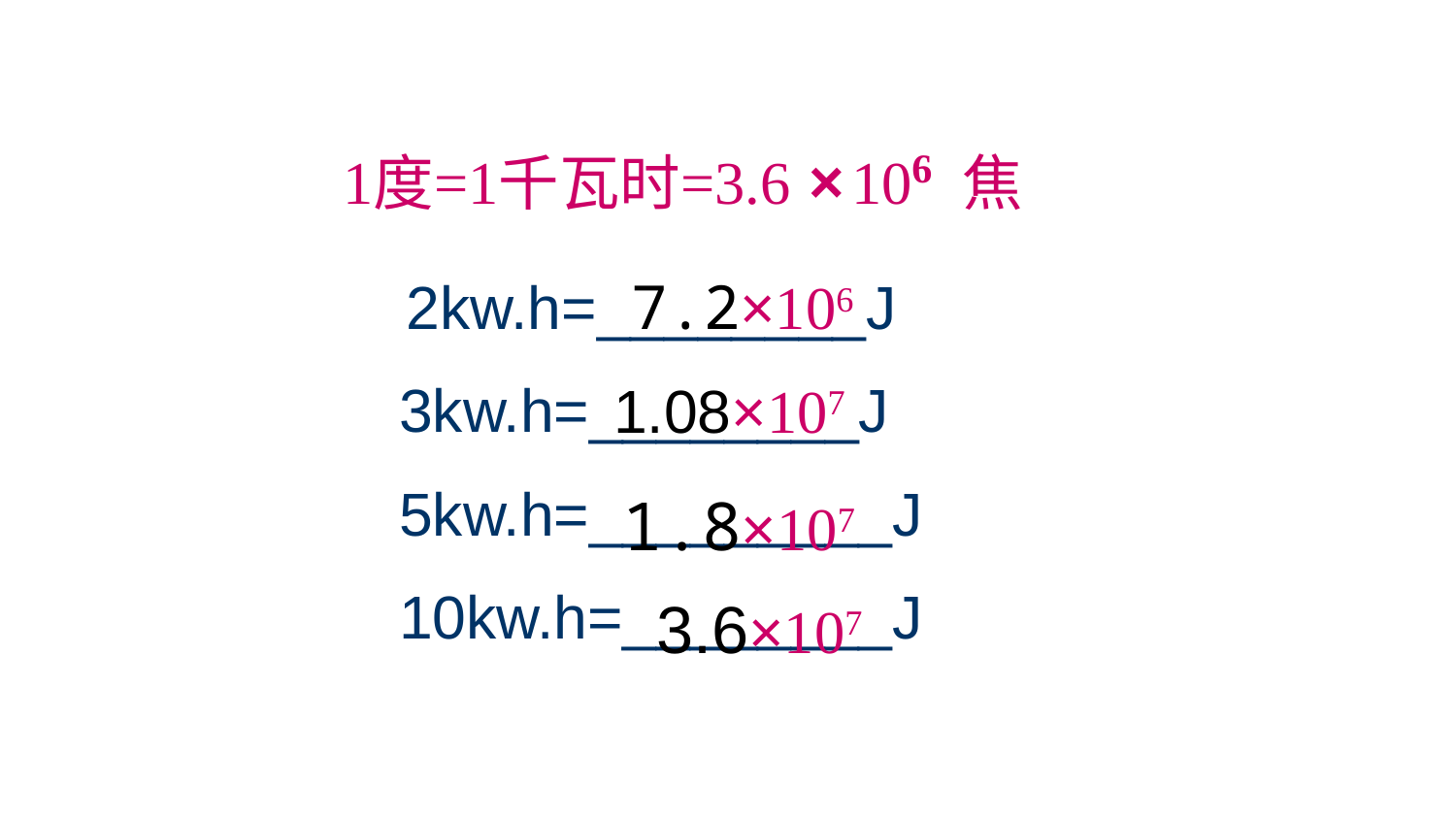

6
×
1
=1
=3.6
10
度
千瓦时
焦
 2kw.h=________J
3kw.h=________J
5kw.h=_________J
10kw.h=________J

7.2×106
1.08×107
1.8×107
3.6×107